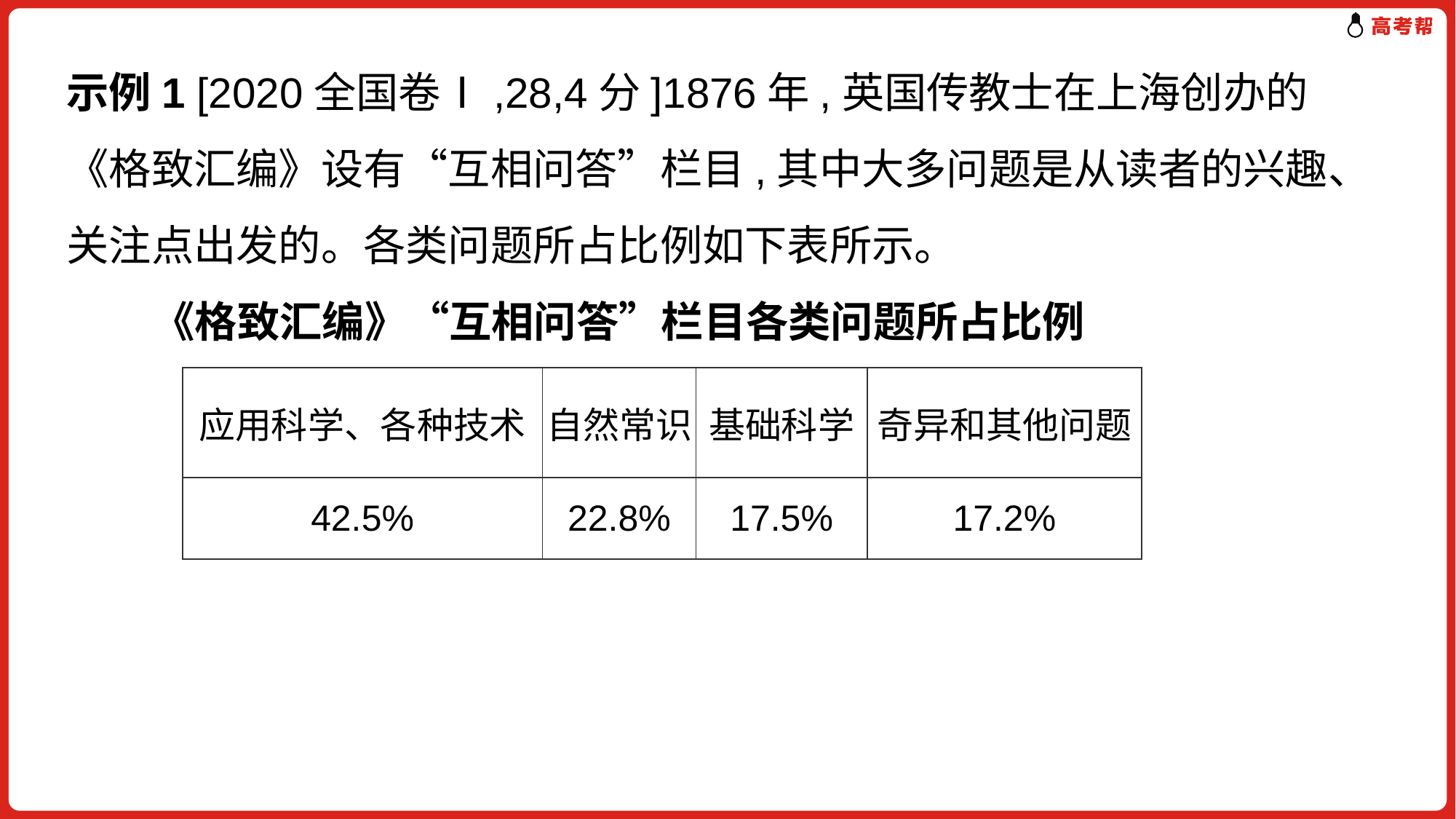

示例1 [2020全国卷Ⅰ,28,4分]1876年,英国传教士在上海创办的《格致汇编》设有“互相问答”栏目,其中大多问题是从读者的兴趣、关注点出发的。各类问题所占比例如下表所示。
        《格致汇编》“互相问答”栏目各类问题所占比例
| 应用科学、各种技术 | 自然常识 | 基础科学 | 奇异和其他问题 |
| --- | --- | --- | --- |
| 42.5% | 22.8% | 17.5% | 17.2% |